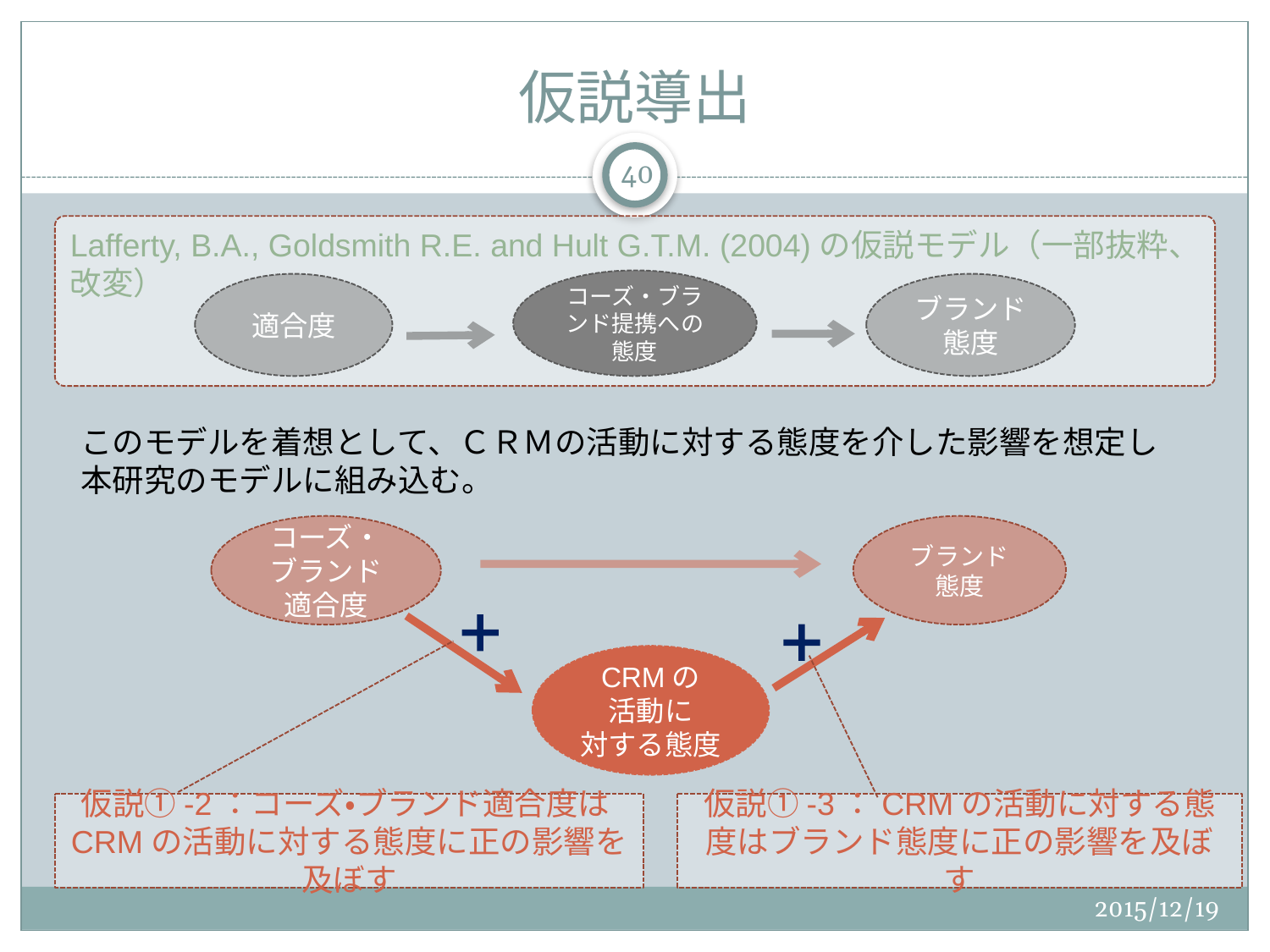

# 仮説導出
40
Lafferty, B.A., Goldsmith R.E. and Hult G.T.M. (2004)の仮説モデル（一部抜粋、改変）
コーズ・ブランド提携への態度
適合度
ブランド
態度
このモデルを着想として、ＣＲＭの活動に対する態度を介した影響を想定し
本研究のモデルに組み込む。
コーズ・
ブランド
適合度
ブランド
態度

CRMの
活動に
対する態度
仮説①-2：コーズ・ブランド適合度はCRMの活動に対する態度に正の影響を及ぼす
仮説①-3：CRMの活動に対する態度はブランド態度に正の影響を及ぼす
2015/12/19